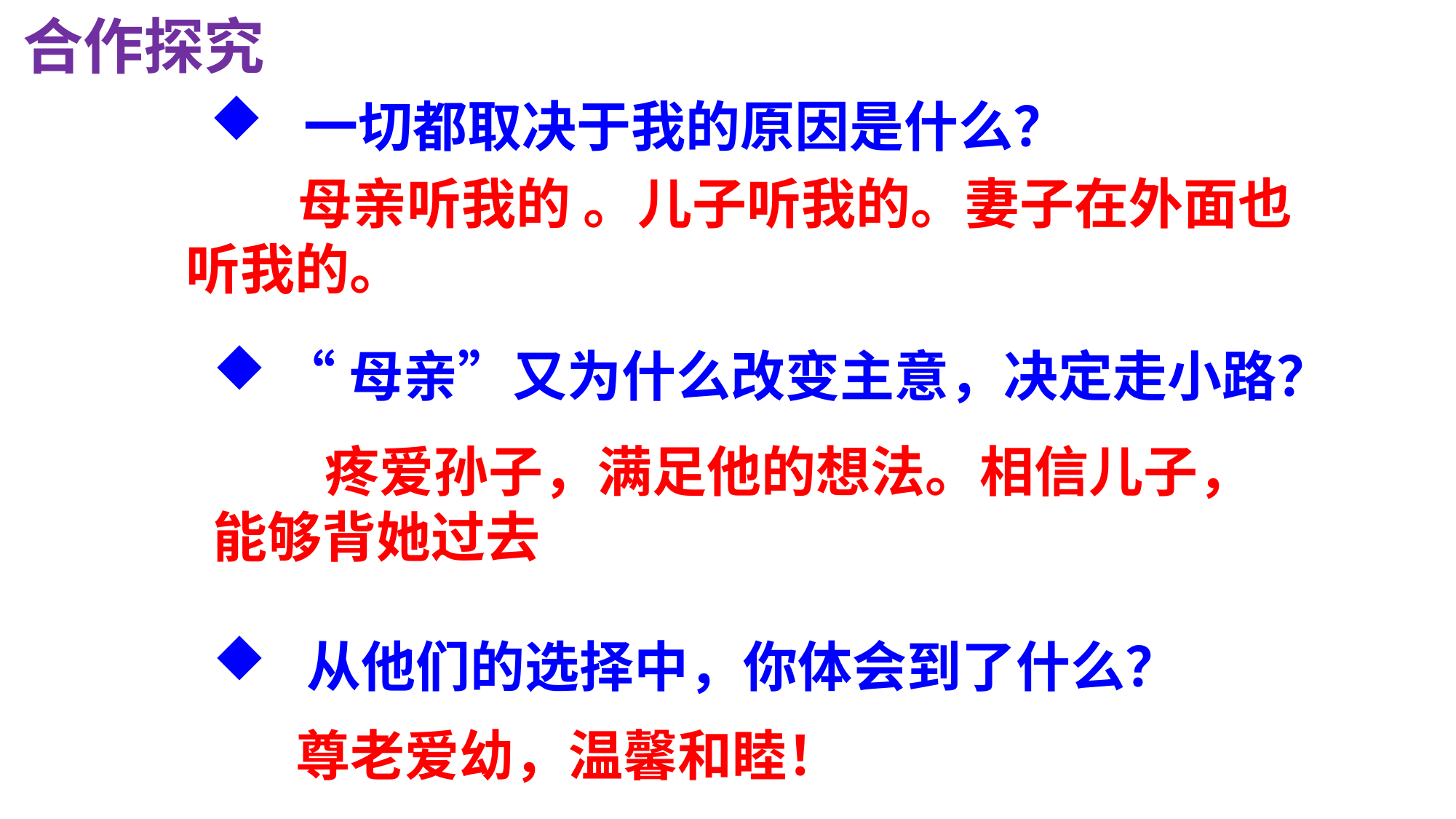

合作探究
 一切都取决于我的原因是什么？
        母亲听我的 。儿子听我的。妻子在外面也听我的。
“母亲”又为什么改变主意，决定走小路？
        疼爱孙子，满足他的想法。相信儿子，能够背她过去
 从他们的选择中，你体会到了什么？
尊老爱幼，温馨和睦！